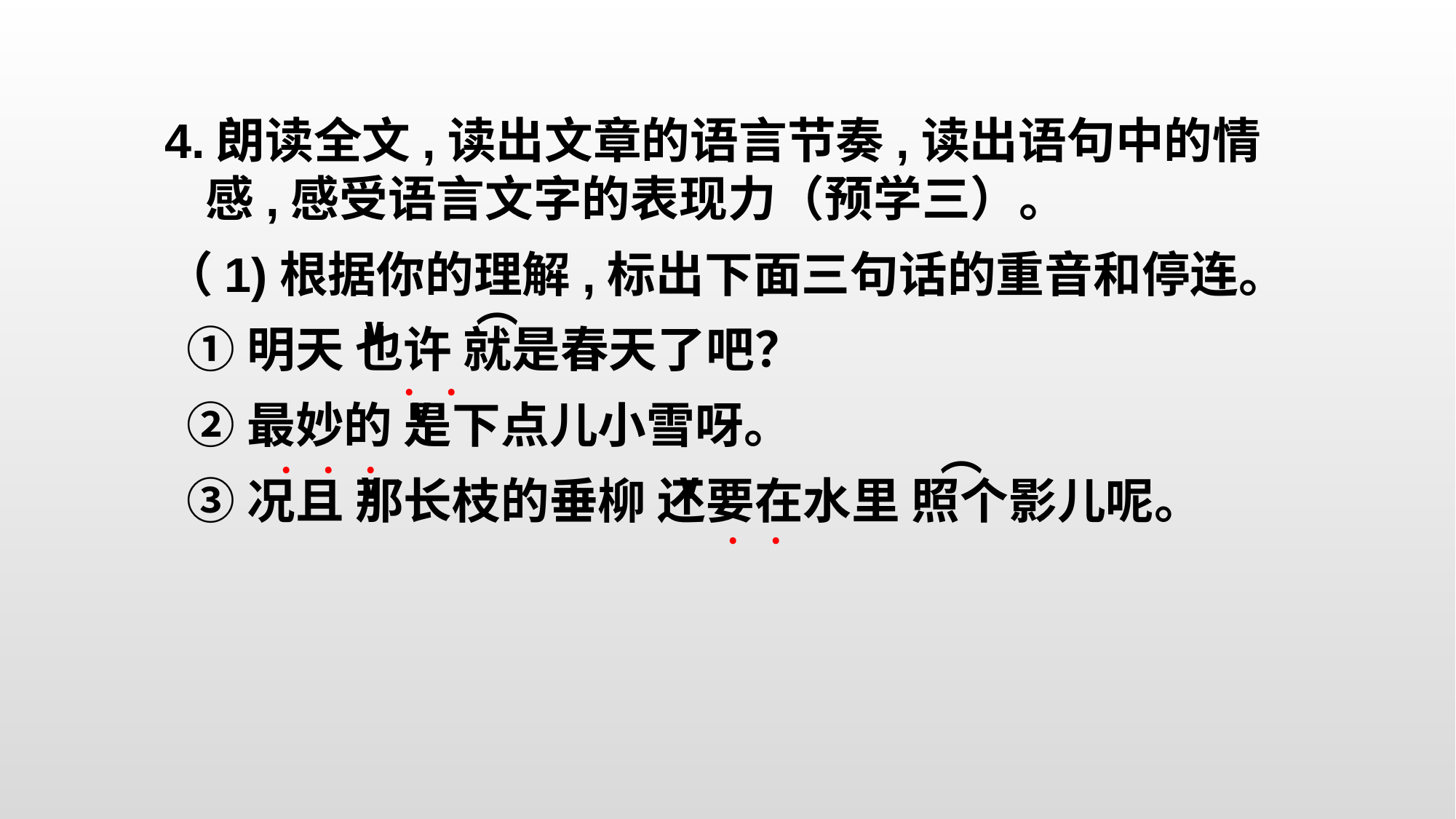

4.朗读全文,读出文章的语言节奏,读出语句中的情感,感受语言文字的表现力（预学三）。
（1)根据你的理解,标出下面三句话的重音和停连。
  ①明天 也许 就是春天了吧？
  ②最妙的 是下点儿小雪呀。
  ③况且 那长枝的垂柳 还要在水里 照个影儿呢。

∨
⌒
﹒﹒
∨
﹒﹒﹒
⌒
∨
∨
﹒﹒